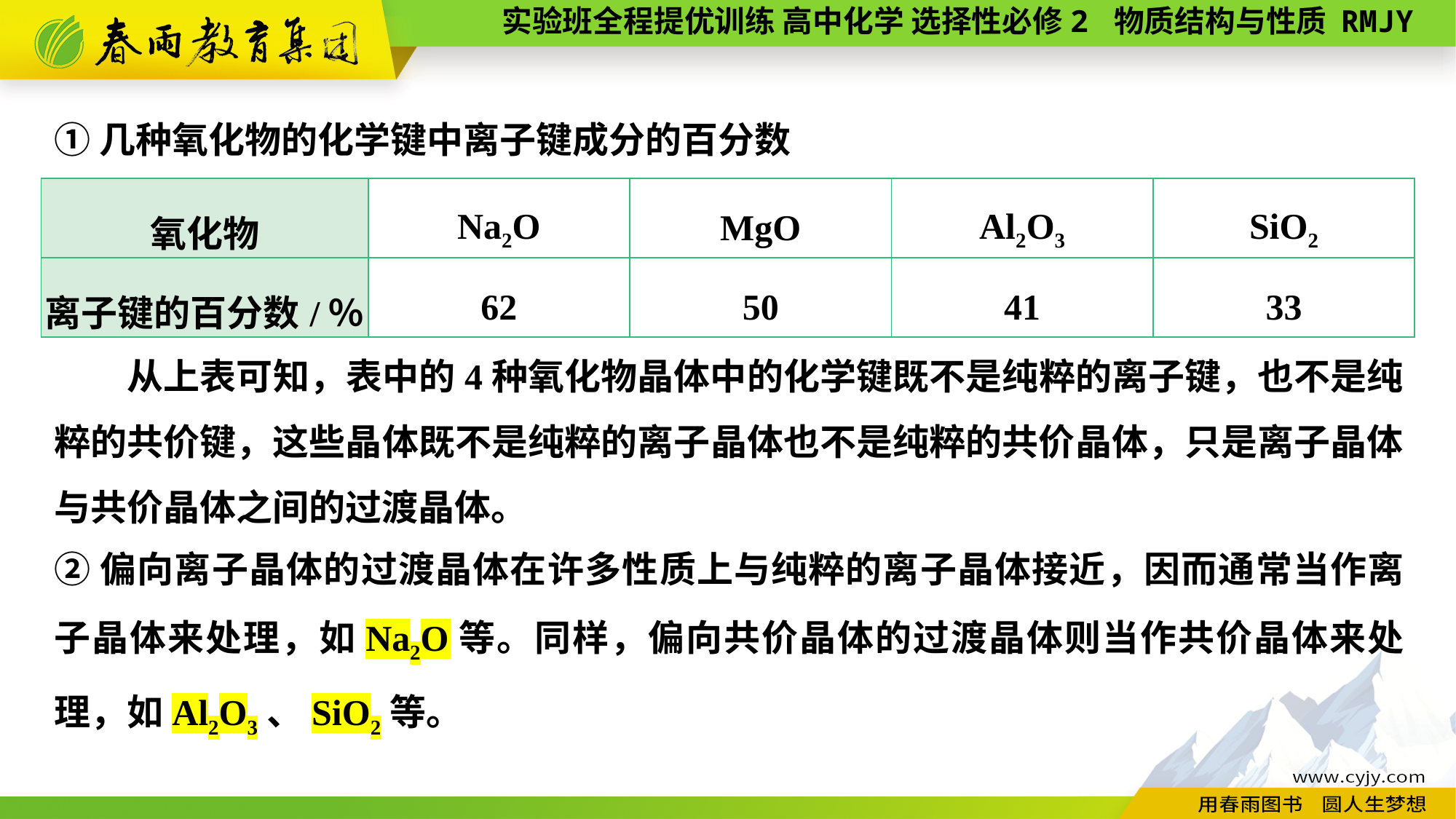

①几种氧化物的化学键中离子键成分的百分数

　　从上表可知，表中的4种氧化物晶体中的化学键既不是纯粹的离子键，也不是纯粹的共价键，这些晶体既不是纯粹的离子晶体也不是纯粹的共价晶体，只是离子晶体与共价晶体之间的过渡晶体。
| 氧化物 | Na2O | MgO | Al2O3 | SiO2 |
| --- | --- | --- | --- | --- |
| 离子键的百分数/％ | 62 | 50 | 41 | 33 |
②偏向离子晶体的过渡晶体在许多性质上与纯粹的离子晶体接近，因而通常当作离子晶体来处理，如Na2O等。同样，偏向共价晶体的过渡晶体则当作共价晶体来处理，如Al2O3、SiO2等。